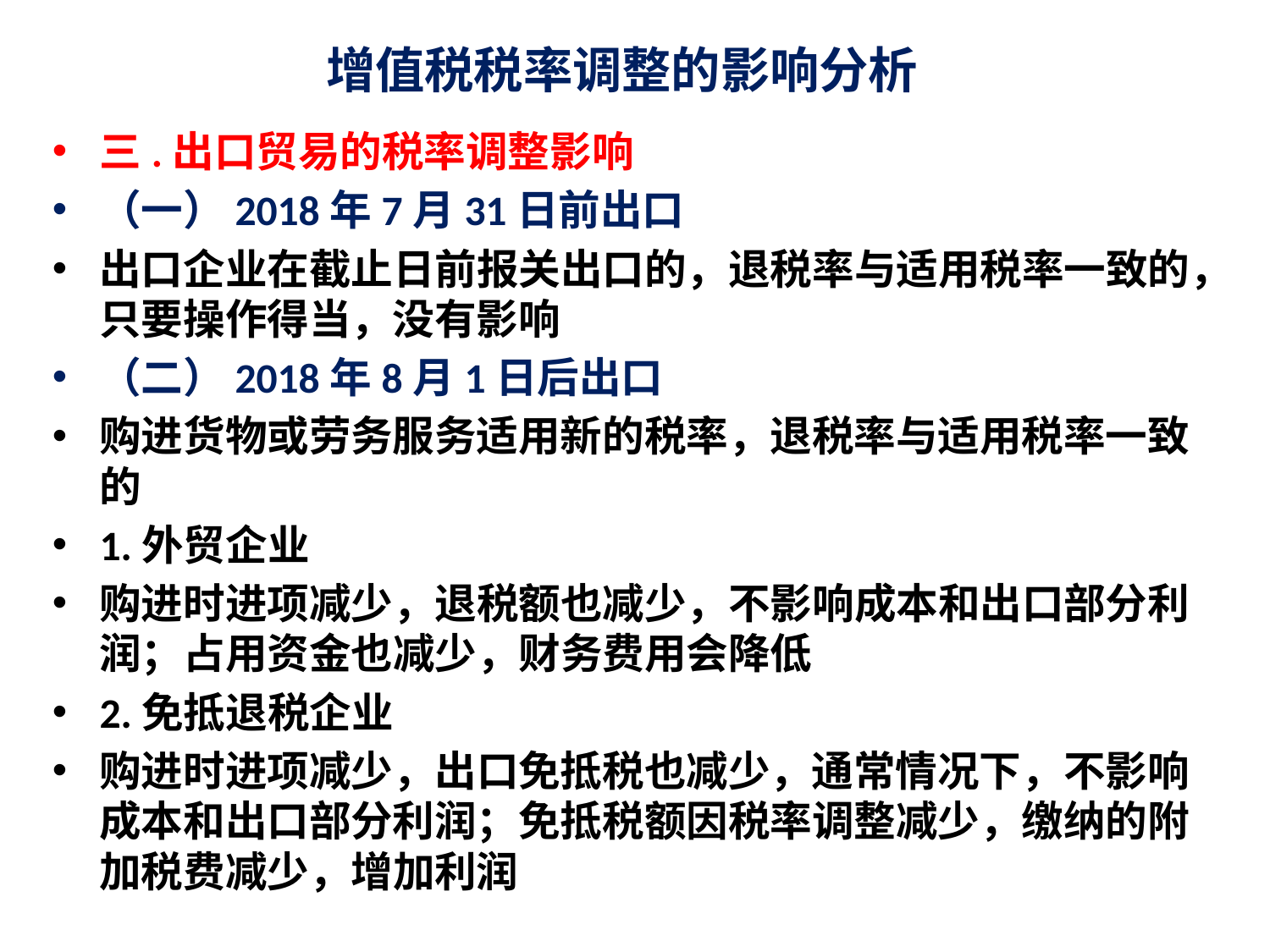

# 增值税税率调整的影响分析
三.出口贸易的税率调整影响
（一）2018年7月31日前出口
出口企业在截止日前报关出口的，退税率与适用税率一致的，只要操作得当，没有影响
（二）2018年8月1日后出口
购进货物或劳务服务适用新的税率，退税率与适用税率一致的
1.外贸企业
购进时进项减少，退税额也减少，不影响成本和出口部分利润；占用资金也减少，财务费用会降低
2.免抵退税企业
购进时进项减少，出口免抵税也减少，通常情况下，不影响成本和出口部分利润；免抵税额因税率调整减少，缴纳的附加税费减少，增加利润